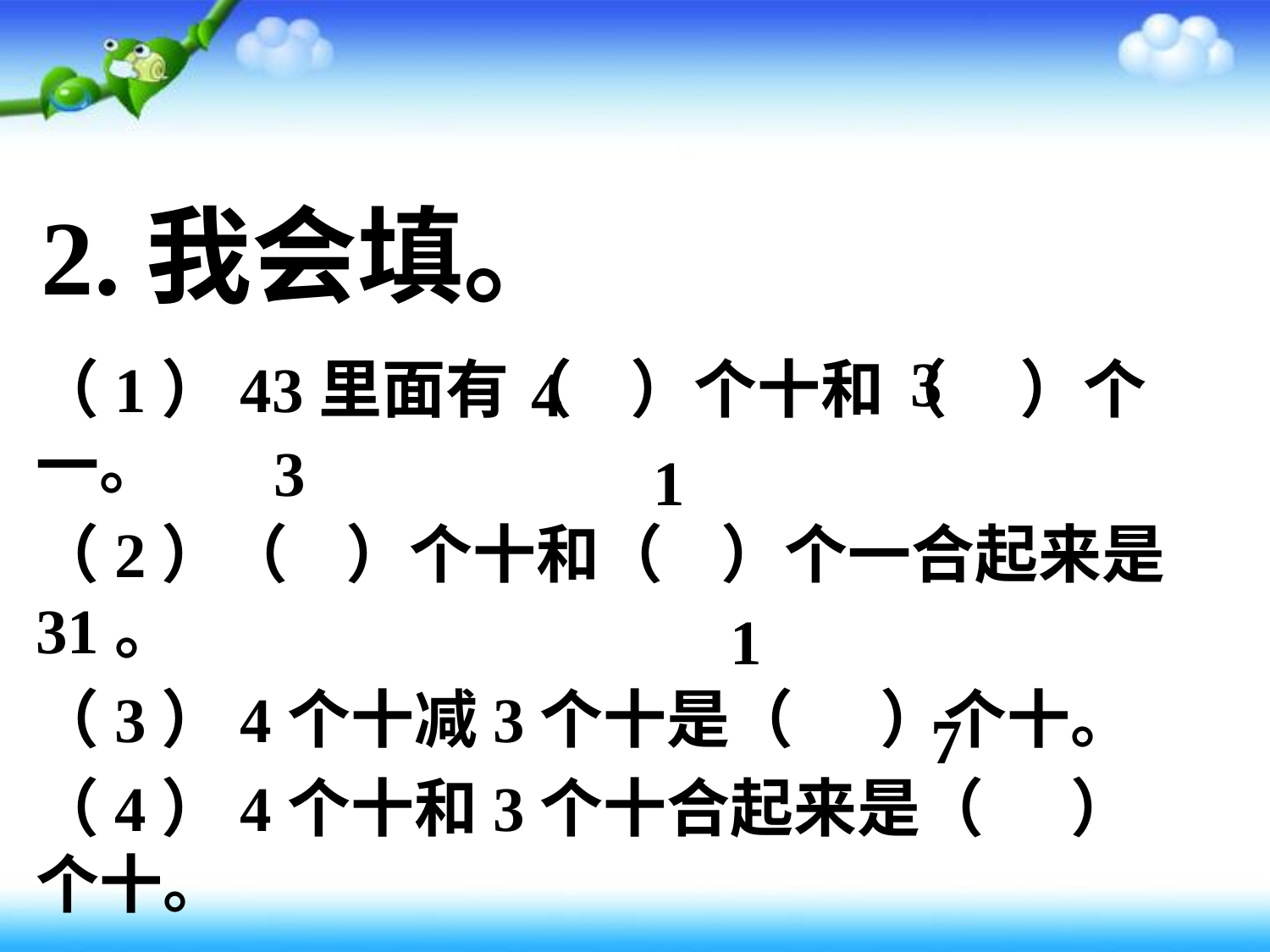

# 2.我会填。
3
（1）43里面有（    ）个十和（     ）个一。
（2）（    ）个十和（    ）个一合起来是31。
（3）4个十减3个十是（      ）个十。
（4）4个十和3个十合起来是（      ）个十。

4
3
1
1
7